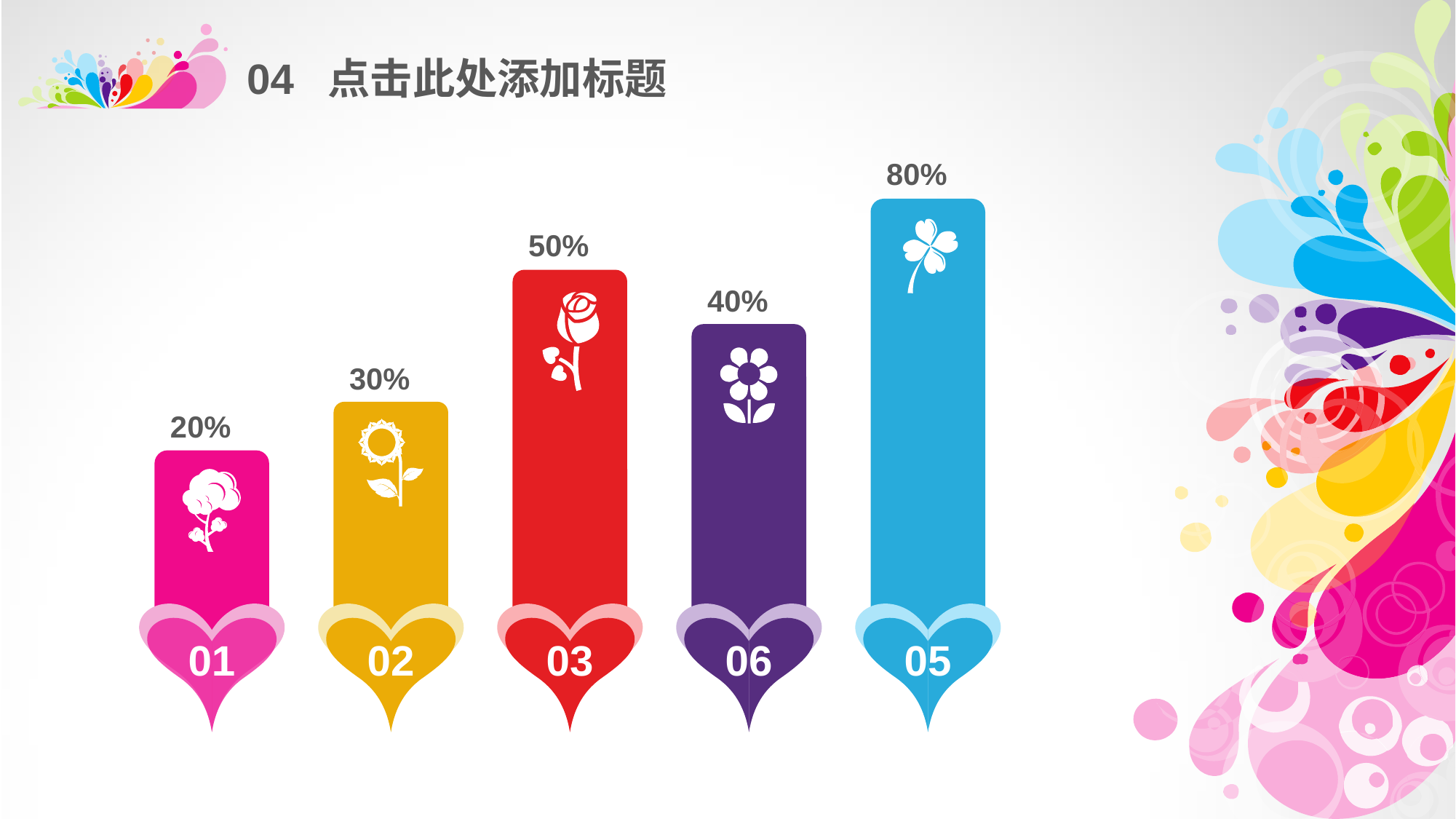

04  点击此处添加标题
80%

50%

40%

30%

20%

01

02

03

06

05